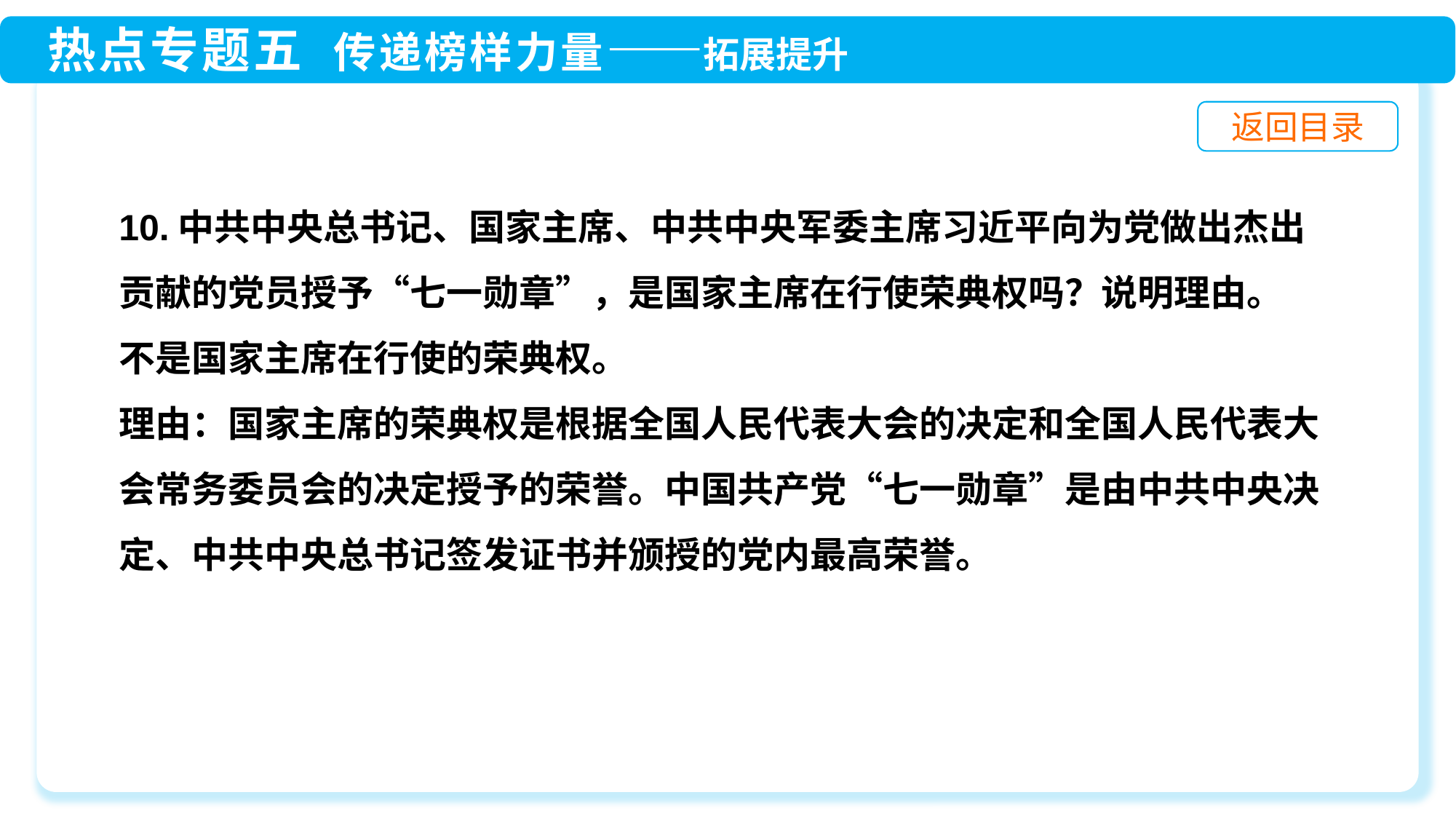

10.中共中央总书记、国家主席、中共中央军委主席习近平向为党做出杰出贡献的党员授予“七一勋章”，是国家主席在行使荣典权吗？说明理由。
不是国家主席在行使的荣典权。
理由：国家主席的荣典权是根据全国人民代表大会的决定和全国人民代表大会常务委员会的决定授予的荣誉。中国共产党“七一勋章”是由中共中央决定、中共中央总书记签发证书并颁授的党内最高荣誉。